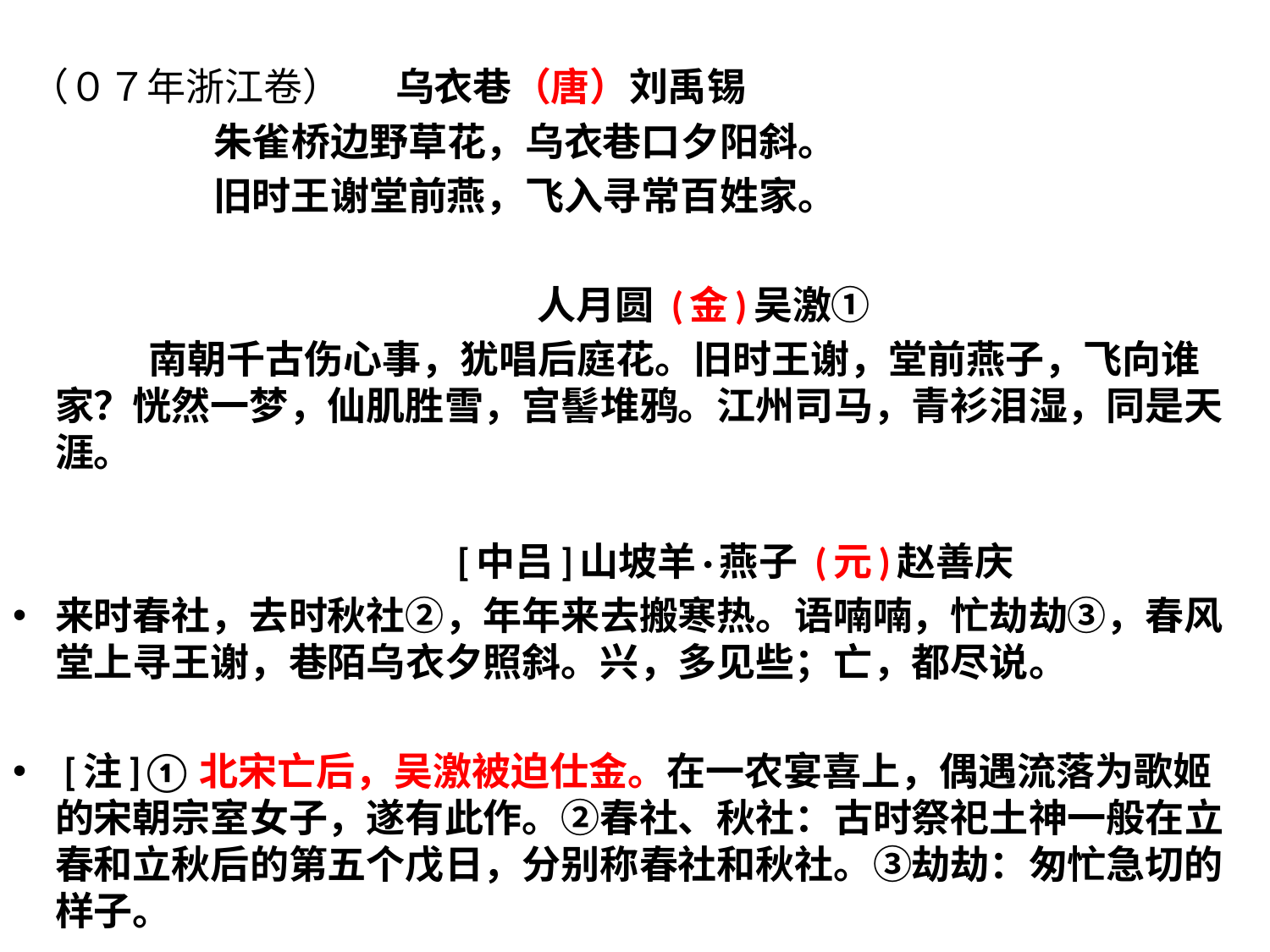

（０７年浙江卷）     乌衣巷（唐）刘禹锡
                  朱雀桥边野草花，乌衣巷口夕阳斜。
                  旧时王谢堂前燕，飞入寻常百姓家。

                                                人月圆 (金)吴激①
            南朝千古伤心事，犹唱后庭花。旧时王谢，堂前燕子，飞向谁家？恍然一梦，仙肌胜雪，宫髻堆鸦。江州司马，青衫泪湿，同是天涯。

                                                  [中吕]山坡羊·燕子 (元)赵善庆
来时春社，去时秋社②，年年来去搬寒热。语喃喃，忙劫劫③，春风堂上寻王谢，巷陌乌衣夕照斜。兴，多见些；亡，都尽说。

 [注]①北宋亡后，吴激被迫仕金。在一农宴喜上，偶遇流落为歌姬的宋朝宗室女子，遂有此作。②春社、秋社：古时祭祀土神一般在立春和立秋后的第五个戊日，分别称春社和秋社。③劫劫：匆忙急切的样子。

#